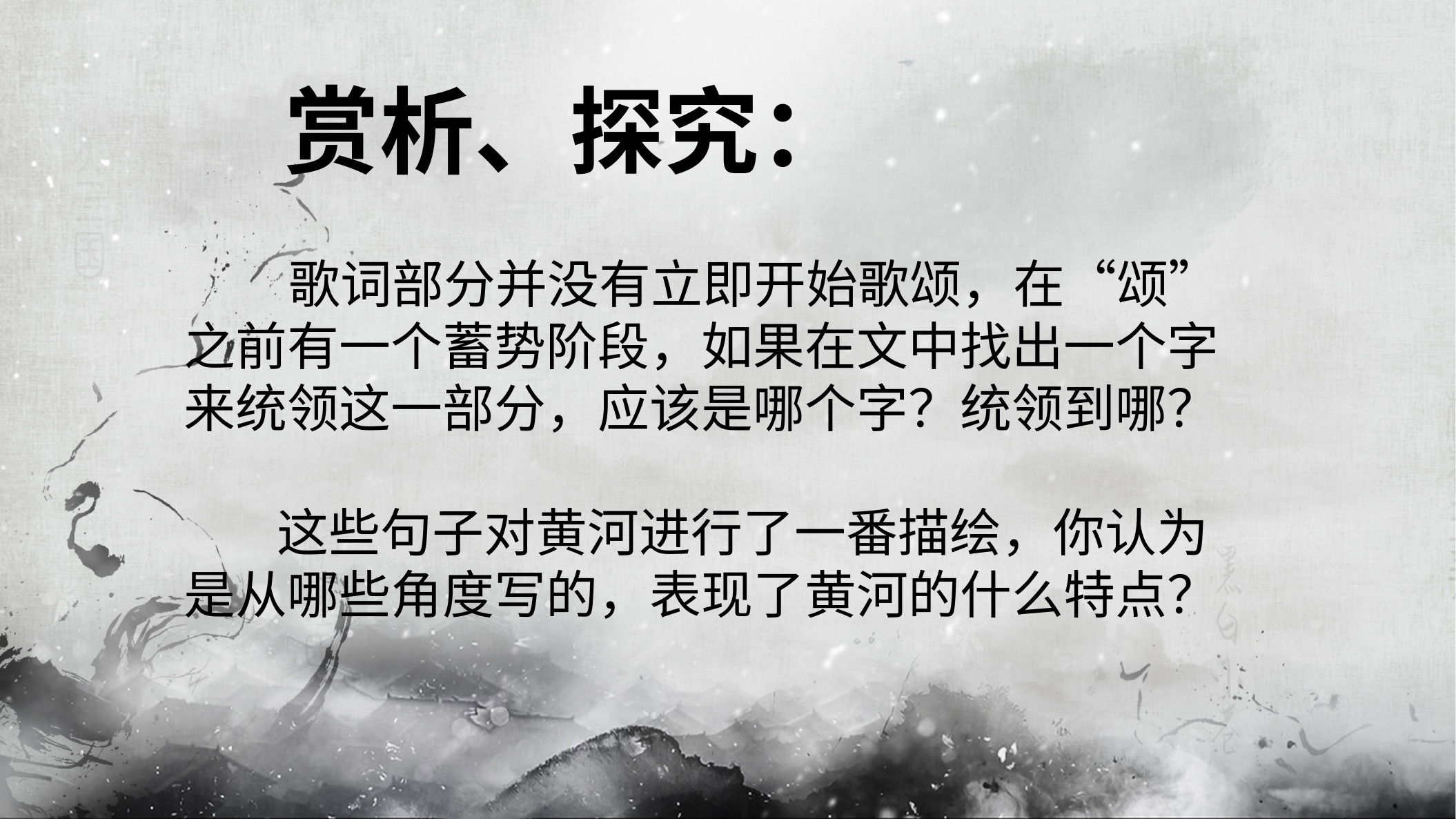

赏析、探究：
        歌词部分并没有立即开始歌颂，在“颂”之前有一个蓄势阶段，如果在文中找出一个字来统领这一部分，应该是哪个字？统领到哪？

       这些句子对黄河进行了一番描绘，你认为是从哪些角度写的，表现了黄河的什么特点？